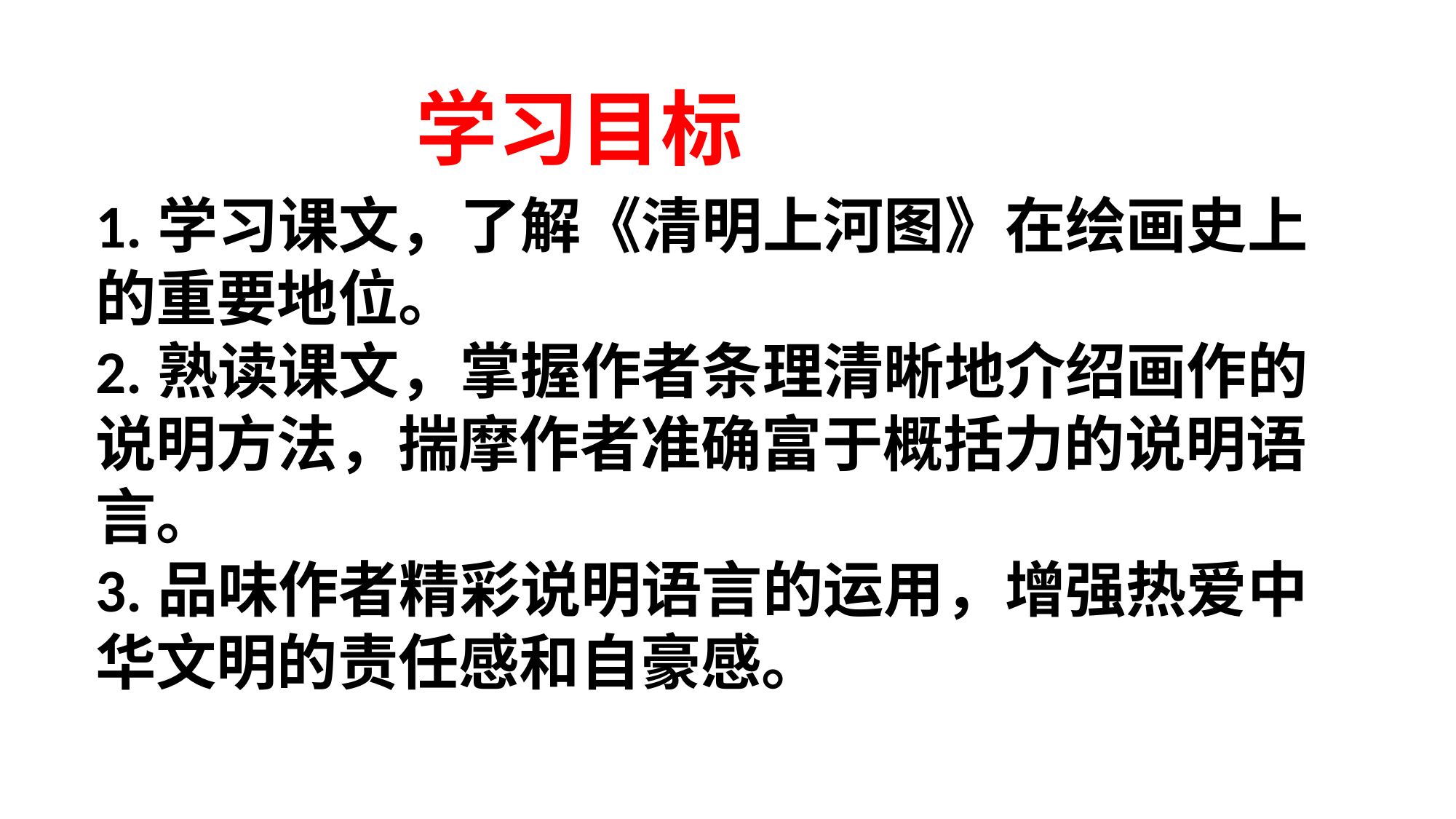

学习目标
1.学习课文，了解《清明上河图》在绘画史上的重要地位。
2.熟读课文，掌握作者条理清晰地介绍画作的说明方法，揣摩作者准确富于概括力的说明语言。
3.品味作者精彩说明语言的运用，增强热爱中华文明的责任感和自豪感。